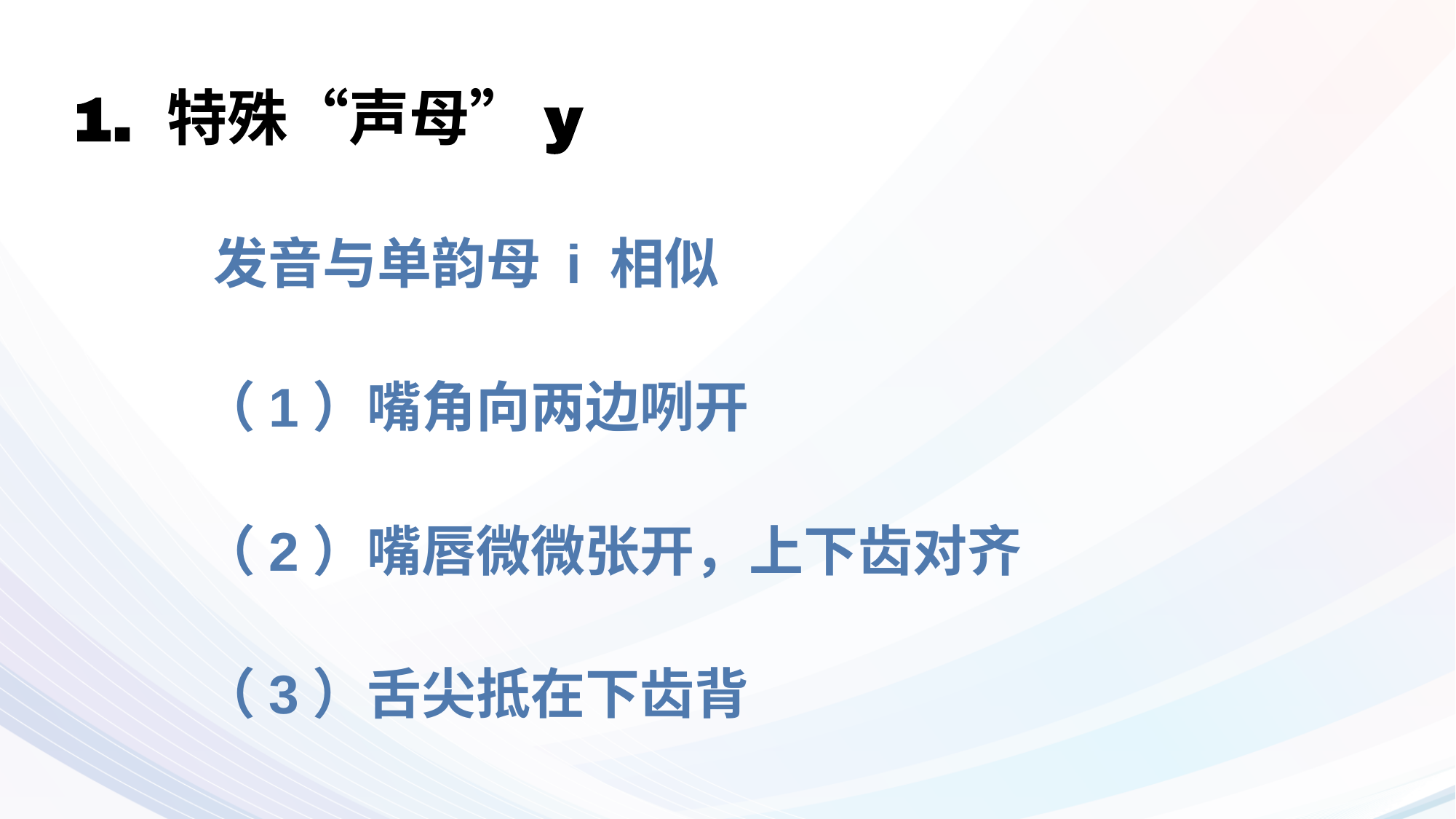

# 1. 特殊“声母”y
     发音与单韵母 i 相似

    （1）嘴角向两边咧开

    （2）嘴唇微微张开，上下齿对齐

    （3）舌尖抵在下齿背